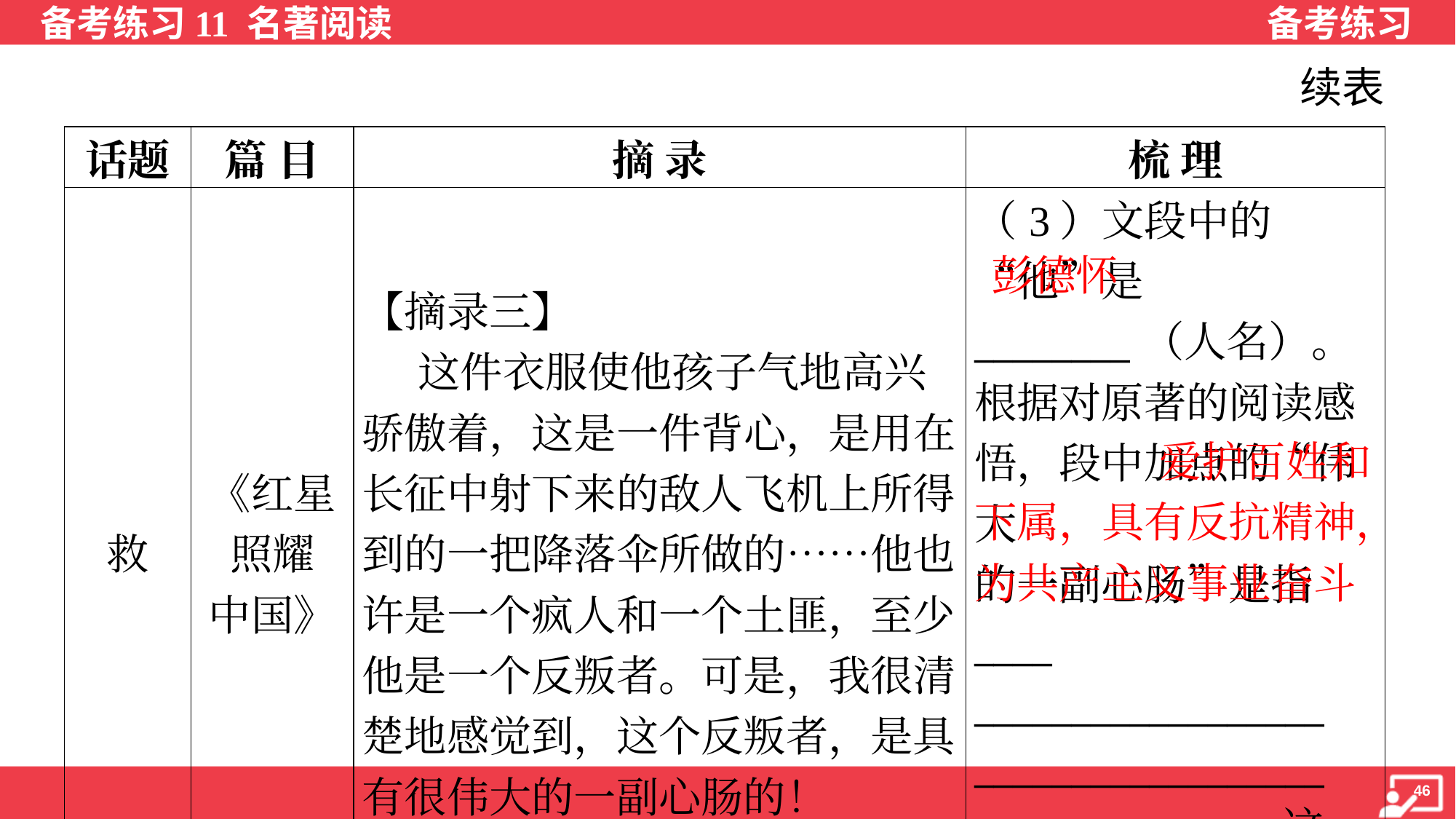

续表
| 话题 | 篇 目 | 摘 录 | 梳 理 |
| --- | --- | --- | --- |
| 救 | 《红星 照耀 中国》 | 【摘录三】 这件衣服使他孩子气地高兴 骄傲着，这是一件背心，是用在 长征中射下来的敌人飞机上所得 到的一把降落伞所做的……他也 许是一个疯人和一个土匪，至少 他是一个反叛者。可是，我很清 楚地感觉到，这个反叛者，是具 有很伟大的一副心肠的！ | （3）文段中的“他”是 \_\_\_\_\_\_\_\_（人名）。 根据对原著的阅读感 悟，段中加点的“伟大 的一副心肠”是指\_\_\_\_ \_\_\_\_\_\_\_\_\_\_\_\_\_\_\_\_\_\_ \_\_\_\_\_\_\_\_\_\_\_\_\_\_\_\_\_\_ \_\_\_\_\_\_\_\_\_\_\_\_\_。这 何尝不是一种“救” |
彭德怀
                爱护百姓和下属，具有反抗精神，为共产主义事业奋斗